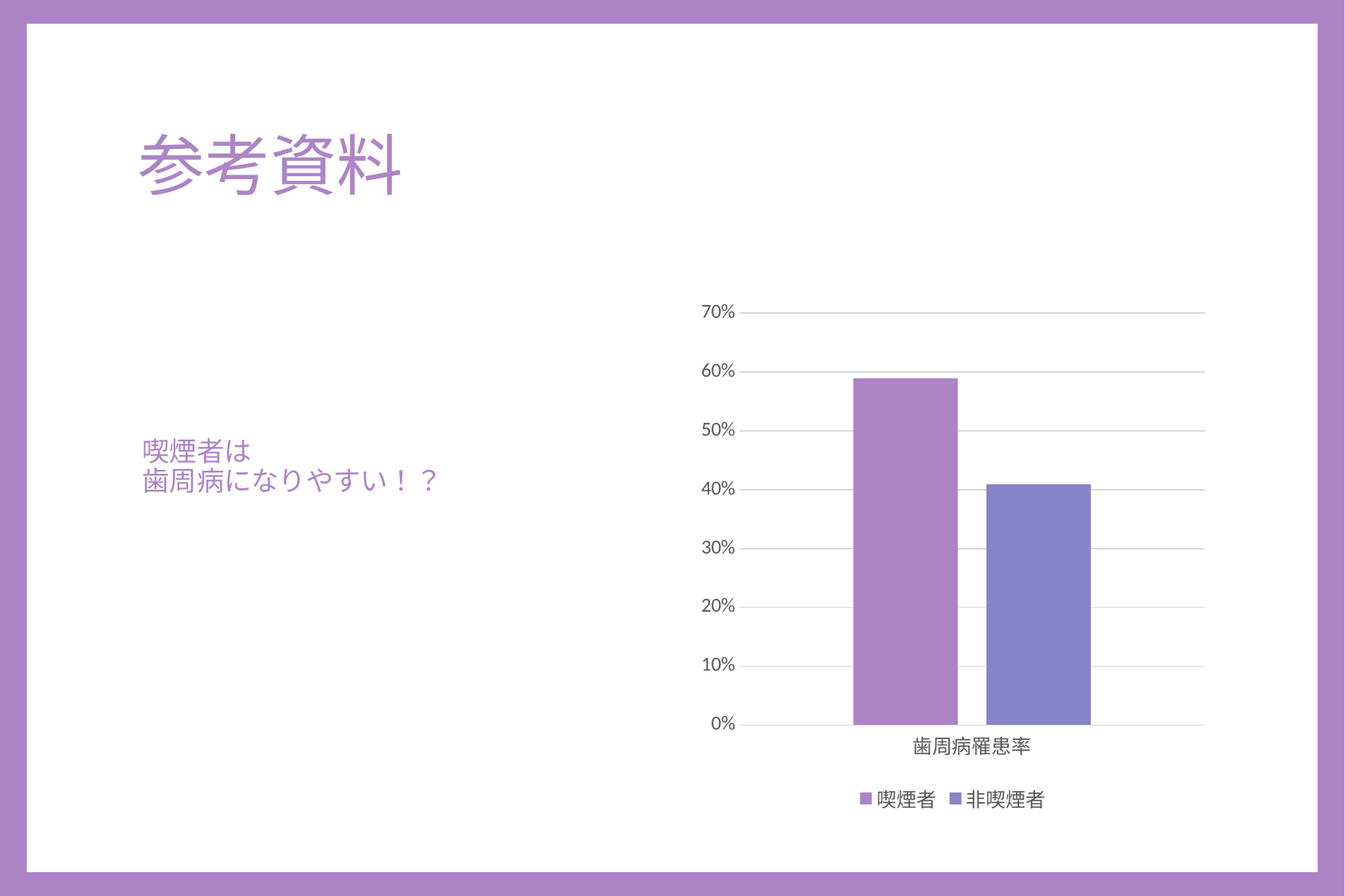

# 参考資料
喫煙者は
歯周病になりやすい！？

### Chart

| Category | 喫煙者 | 非喫煙者 |
|---|---|---|
| 歯周病罹患率 | 0.59 | 0.41 |